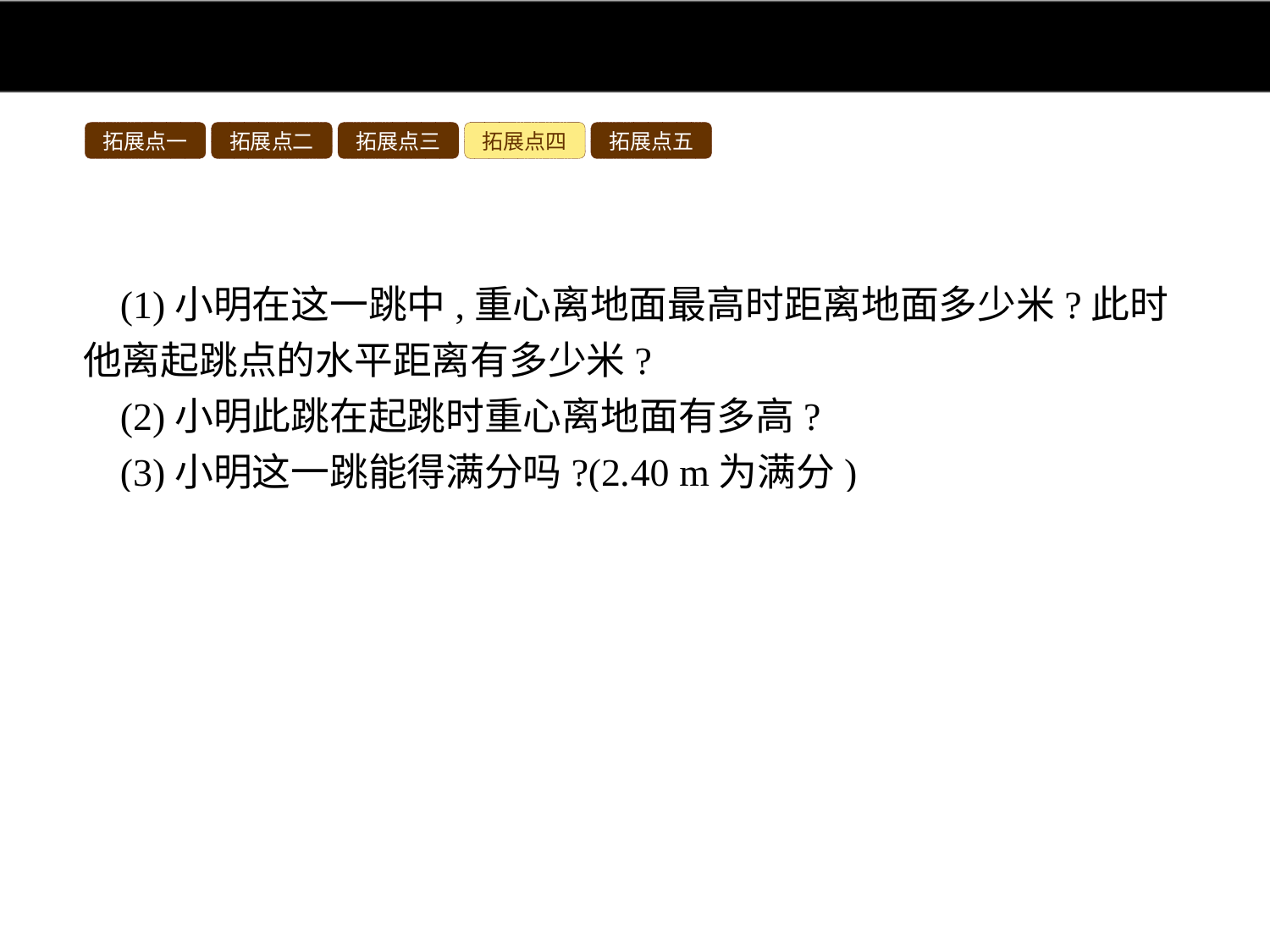

拓展点一
拓展点二
拓展点三
拓展点四
拓展点五
(1)小明在这一跳中,重心离地面最高时距离地面多少米?此时他离起跳点的水平距离有多少米?
(2)小明此跳在起跳时重心离地面有多高?
(3)小明这一跳能得满分吗?(2.40 m为满分)
解:(1)∵y=-0.2(x-1)2+0.7,
∴抛物线的顶点坐标为(1,0.7),
∴重心离地面最高时距离地面0.7 m,此时他离起跳点的水平距离有1 m.